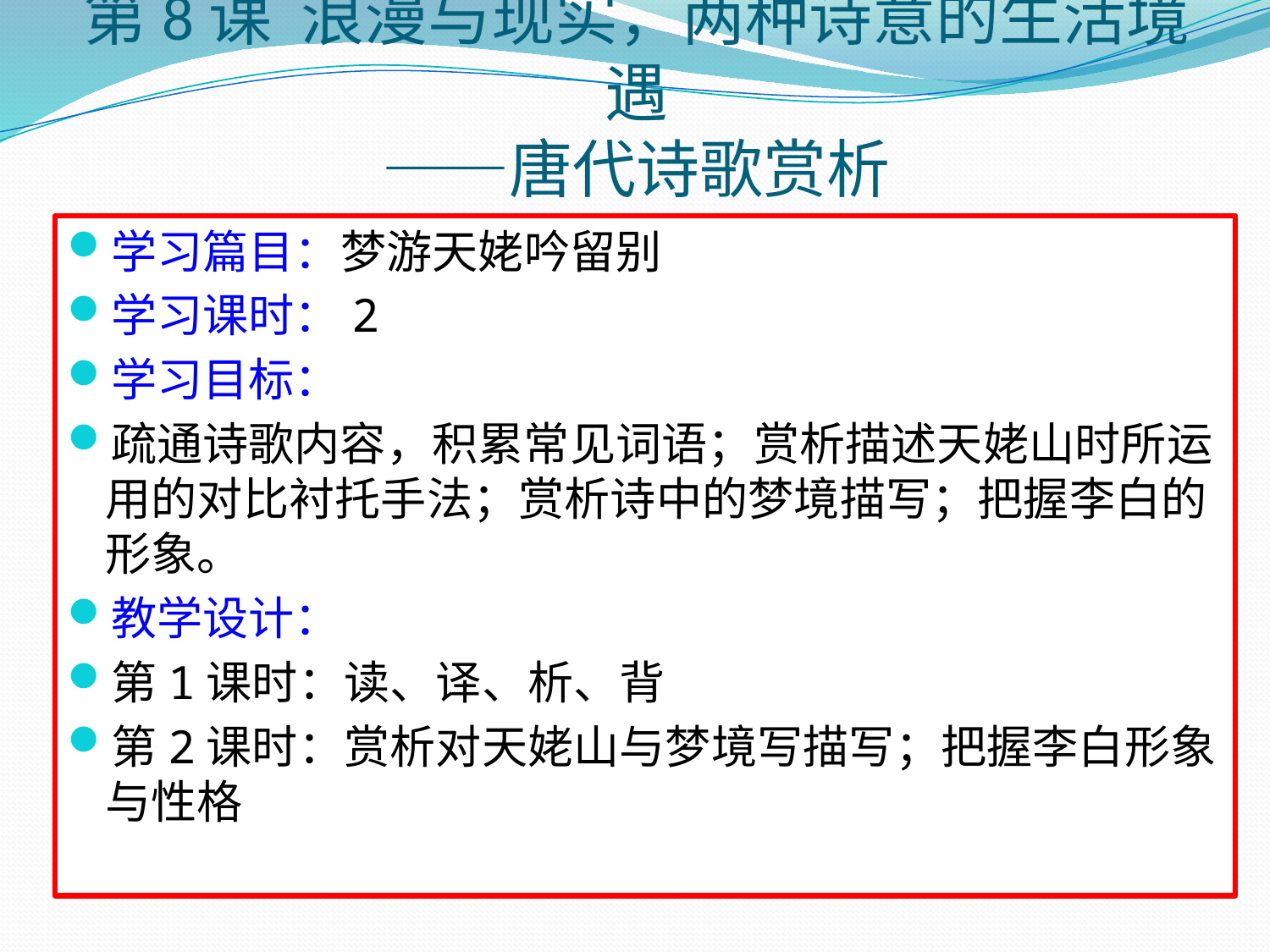

# 第8课  浪漫与现实，两种诗意的生活境遇 ——唐代诗歌赏析
学习篇目：梦游天姥吟留别
学习课时：2
学习目标：
疏通诗歌内容，积累常见词语；赏析描述天姥山时所运用的对比衬托手法；赏析诗中的梦境描写；把握李白的形象。
教学设计：
第1课时：读、译、析、背
第2课时：赏析对天姥山与梦境写描写；把握李白形象与性格